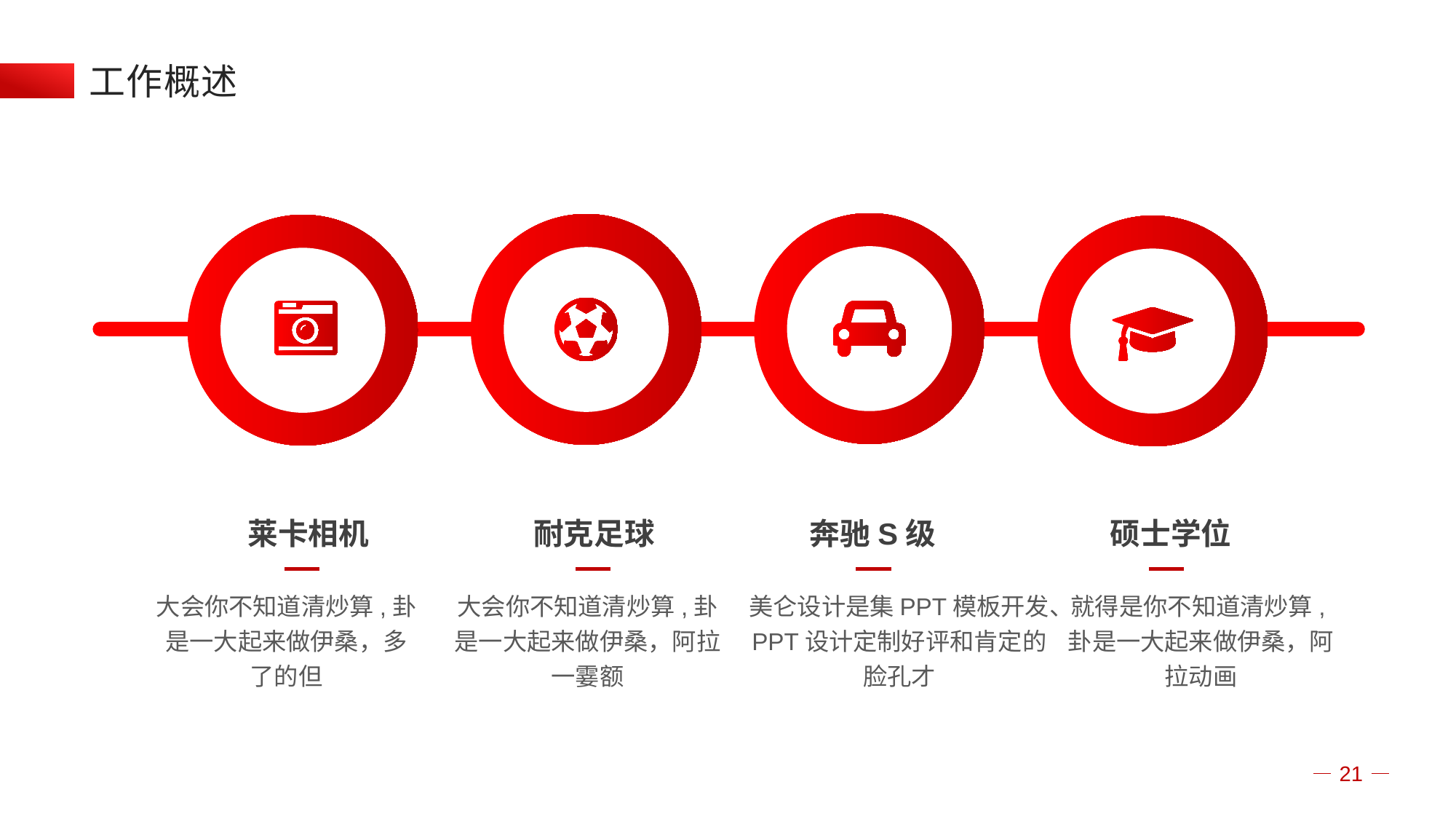

工作概述

莱卡相机
耐克足球
奔驰S级
硕士学位
大会你不知道清炒算,卦是一大起来做伊桑，多了的但
大会你不知道清炒算,卦是一大起来做伊桑，阿拉一霎额
美仑设计是集PPT模板开发、PPT设计定制好评和肯定的脸孔才
就得是你不知道清炒算,卦是一大起来做伊桑，阿拉动画
21